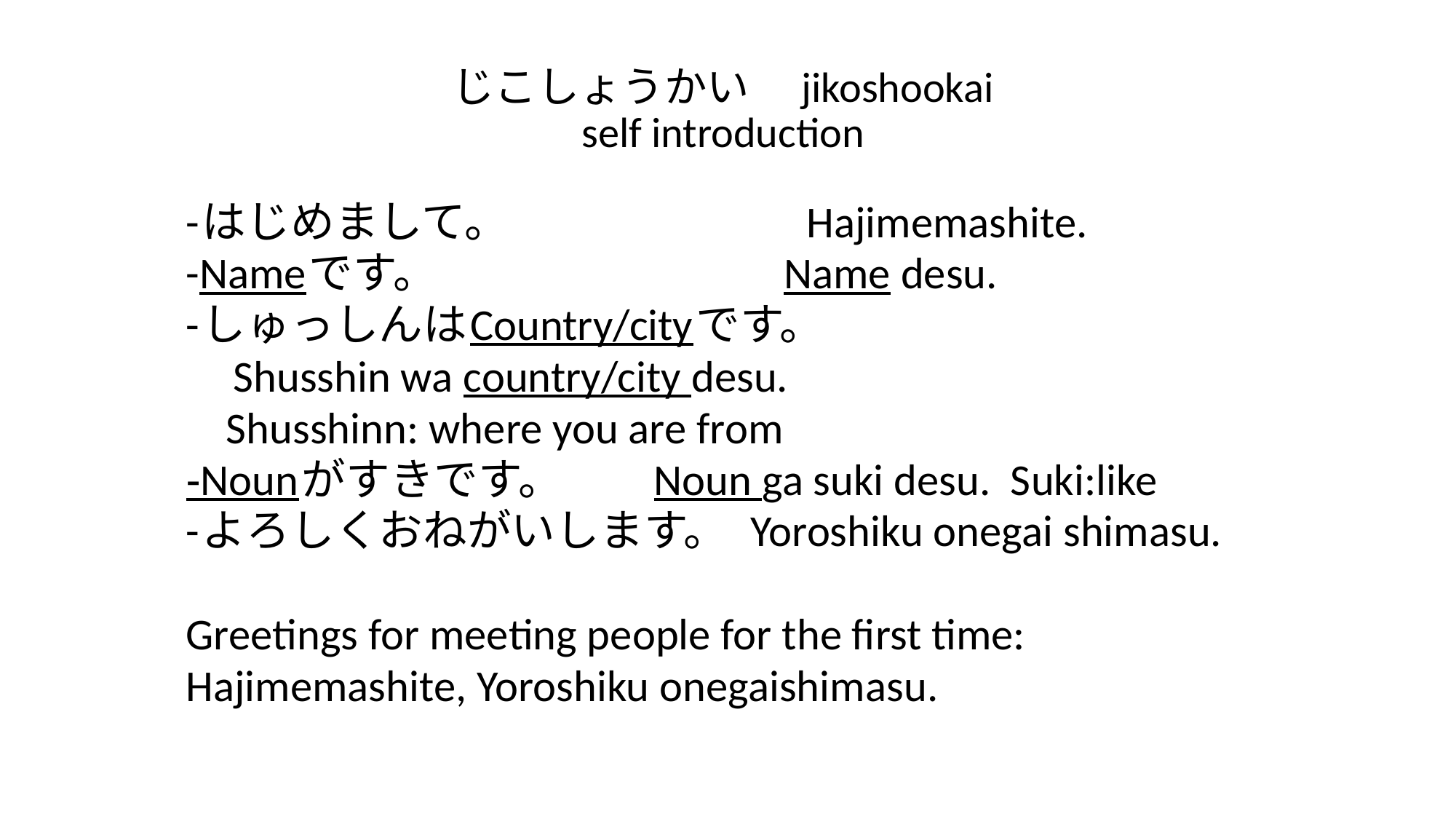

# じこしょうかい　jikoshookai self introduction

-はじめまして。                              Hajimemashite.
-Nameです。                                   Name desu.
-しゅっしんはCountry/cityです。
　Shusshin wa country/city desu.
    Shusshinn: where you are from
‐Nounがすきです。　　Noun ga suki desu.  Suki:like
-よろしくおねがいします。  Yoroshiku onegai shimasu.

Greetings for meeting people for the first time:
Hajimemashite, Yoroshiku onegaishimasu.